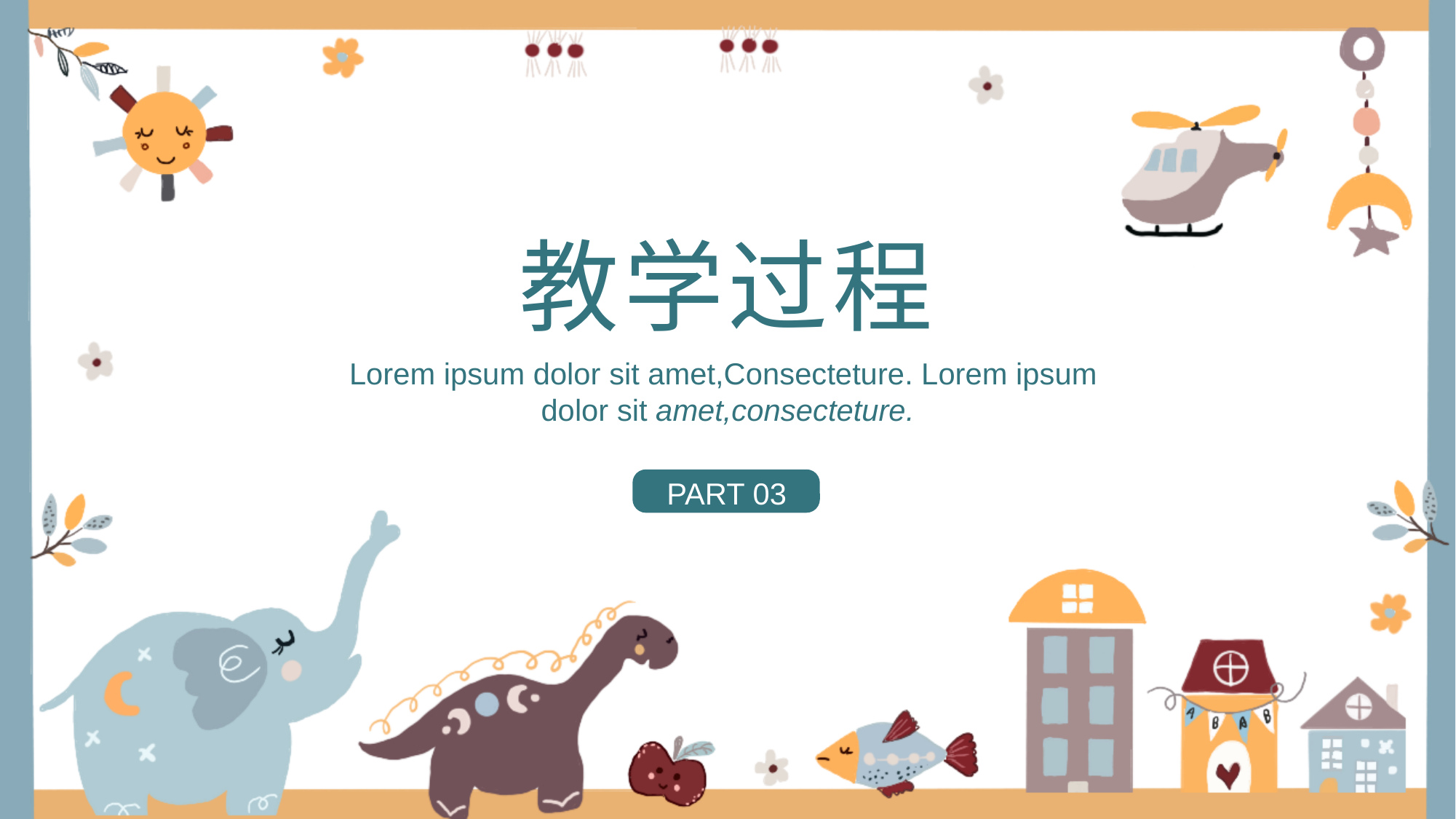

# 教学过程
Lorem ipsum dolor sit amet,Consecteture. Lorem ipsum
dolor sit amet,consecteture.

PART 03